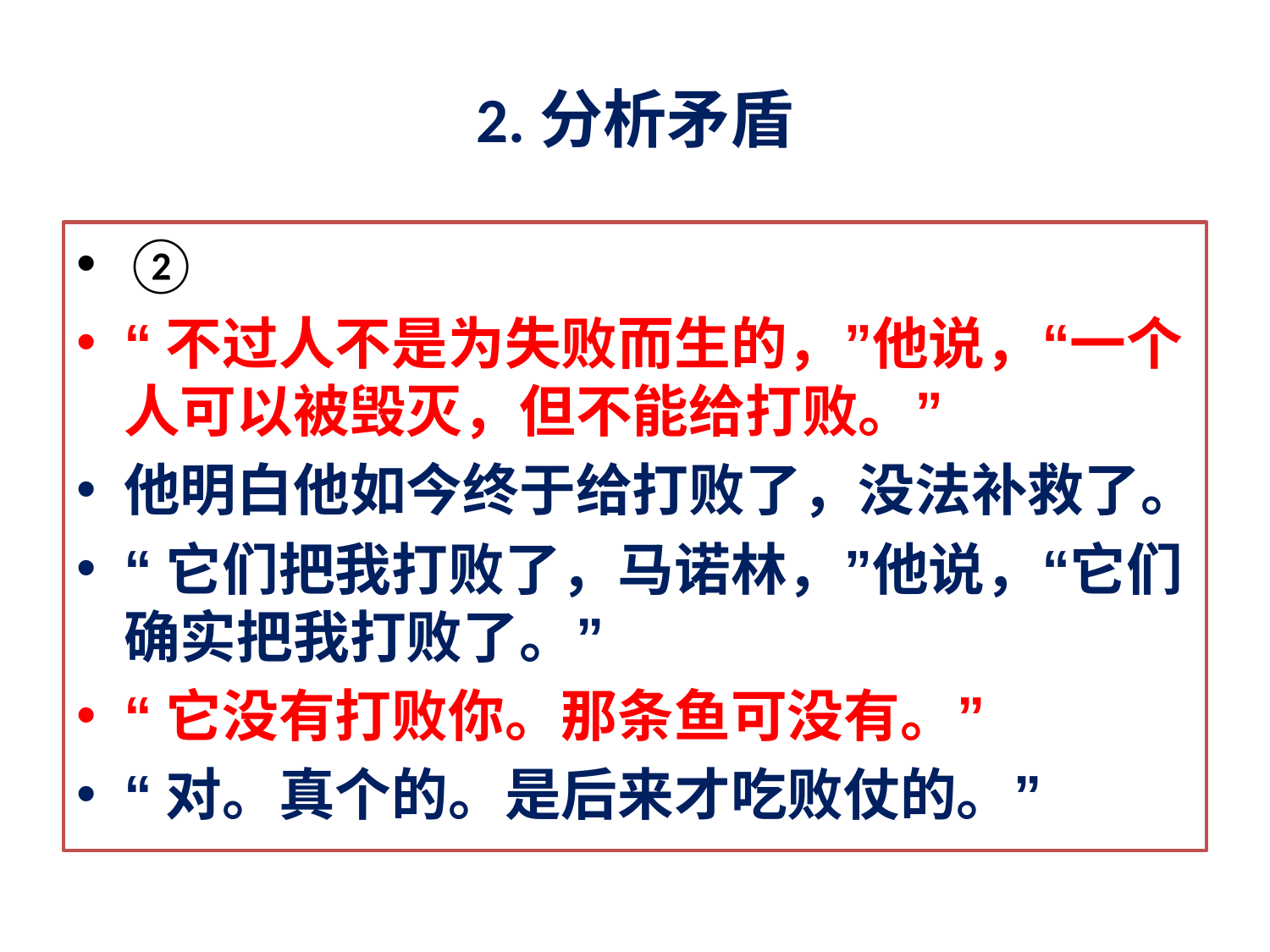

# 2.分析矛盾
②
“不过人不是为失败而生的，”他说，“一个人可以被毁灭，但不能给打败。”
他明白他如今终于给打败了，没法补救了。
“它们把我打败了，马诺林，”他说，“它们确实把我打败了。”
“它没有打败你。那条鱼可没有。”
“对。真个的。是后来才吃败仗的。”